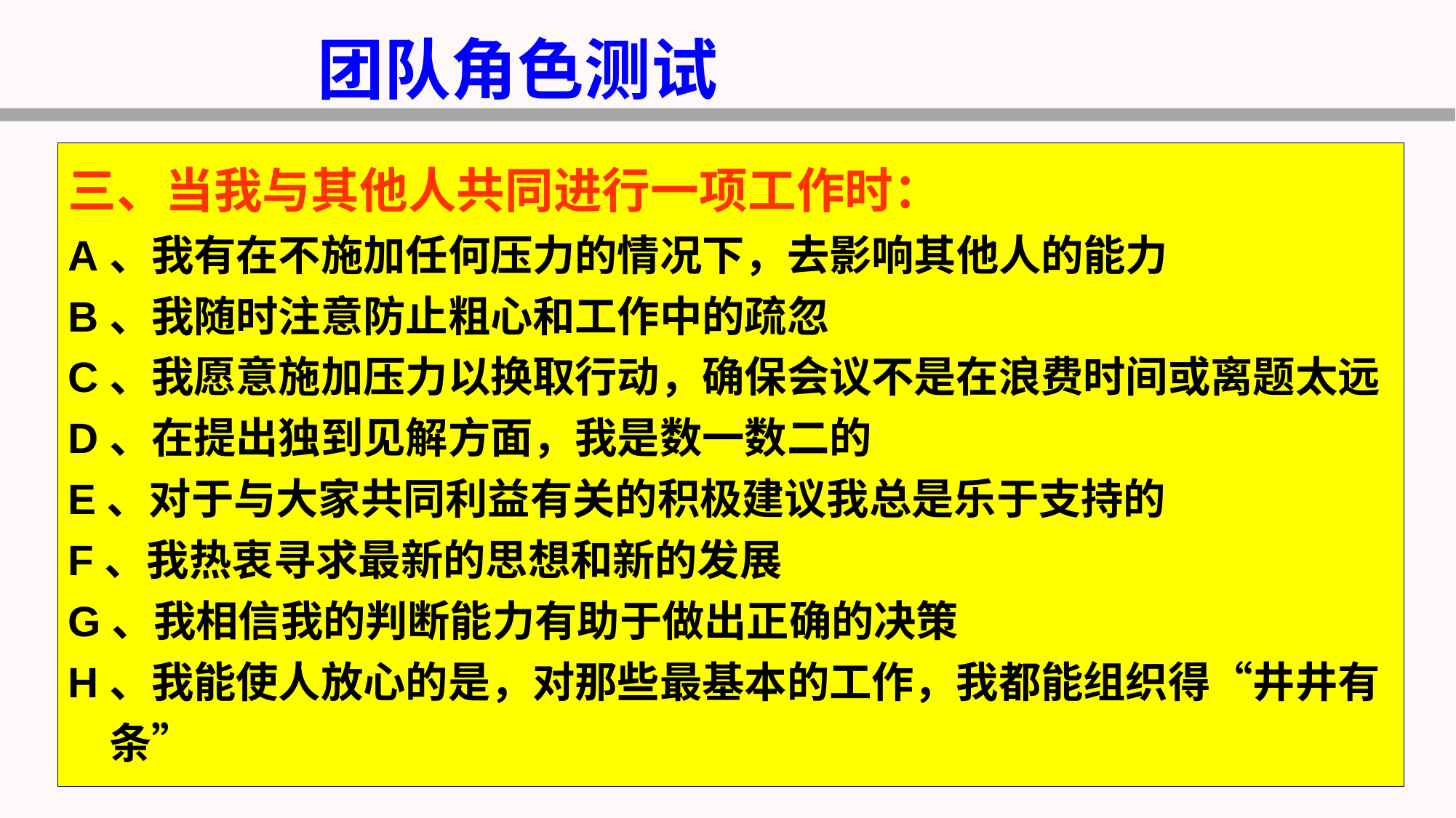

团队角色测试
三、当我与其他人共同进行一项工作时：
A、我有在不施加任何压力的情况下，去影响其他人的能力
B、我随时注意防止粗心和工作中的疏忽
C、我愿意施加压力以换取行动，确保会议不是在浪费时间或离题太远
D、在提出独到见解方面，我是数一数二的
E、对于与大家共同利益有关的积极建议我总是乐于支持的
F、我热衷寻求最新的思想和新的发展
G、我相信我的判断能力有助于做出正确的决策
H、我能使人放心的是，对那些最基本的工作，我都能组织得“井井有条”